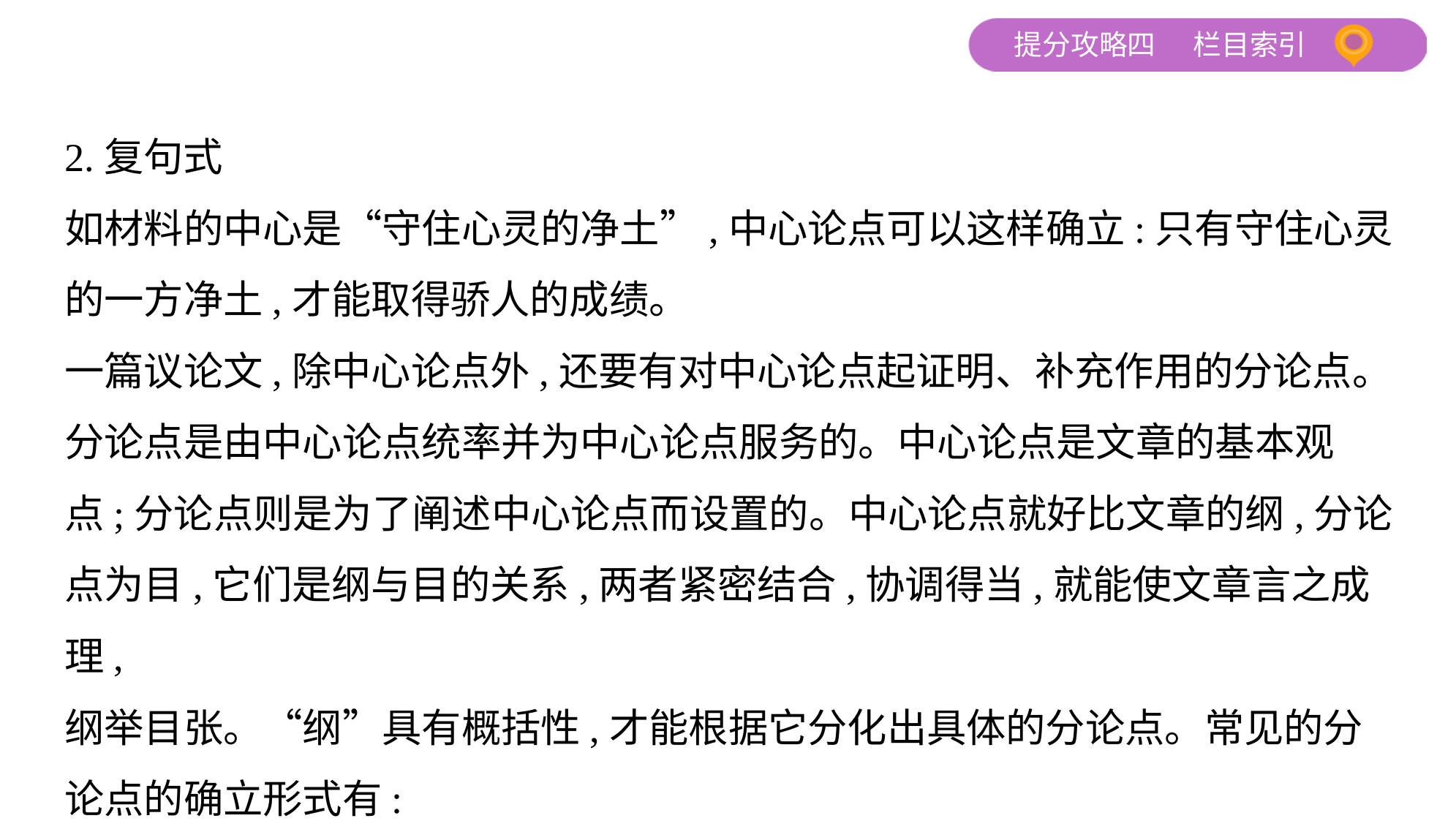

2.复句式
如材料的中心是“守住心灵的净土”,中心论点可以这样确立:只有守住心灵
的一方净土,才能取得骄人的成绩。
一篇议论文,除中心论点外,还要有对中心论点起证明、补充作用的分论点。
分论点是由中心论点统率并为中心论点服务的。中心论点是文章的基本观
点;分论点则是为了阐述中心论点而设置的。中心论点就好比文章的纲,分论
点为目,它们是纲与目的关系,两者紧密结合,协调得当,就能使文章言之成理,
纲举目张。“纲”具有概括性,才能根据它分化出具体的分论点。常见的分
论点的确立形式有: